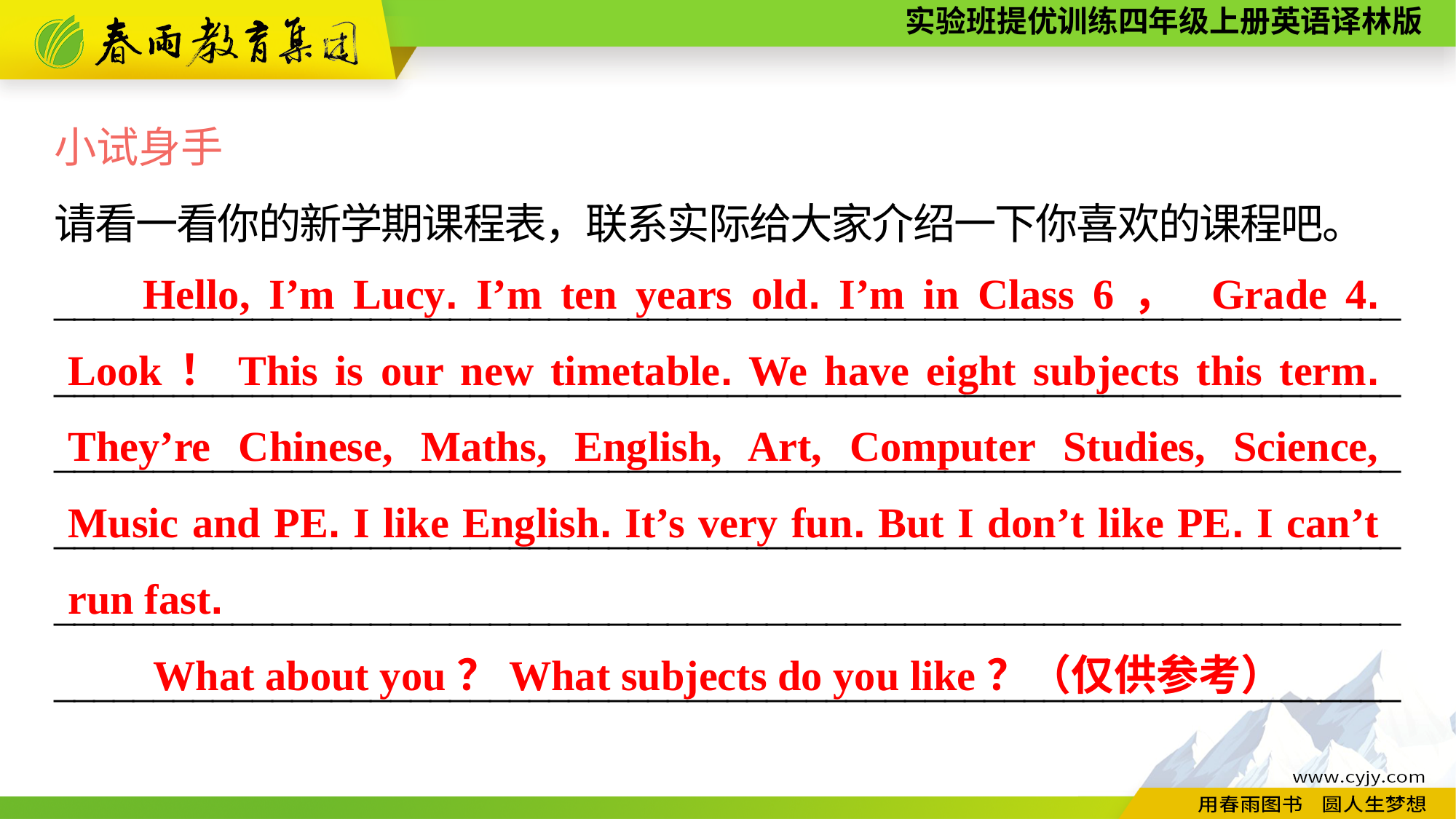

小试身手
请看一看你的新学期课程表，联系实际给大家介绍一下你喜欢的课程吧。
____________________________________________________________________________________________________________________________________________________________________________________________________________________________________________________________________________________________________________________________________________________
____________________________________________________________________
Hello, I’m Lucy. I’m ten years old. I’m in Class 6， Grade 4. Look！This is our new timetable. We have eight subjects this term. They’re Chinese, Maths, English, Art, Computer Studies, Science, Music and PE. I like English. It’s very fun. But I don’t like PE. I can’t run fast.
What about you？What subjects do you like？（仅供参考）